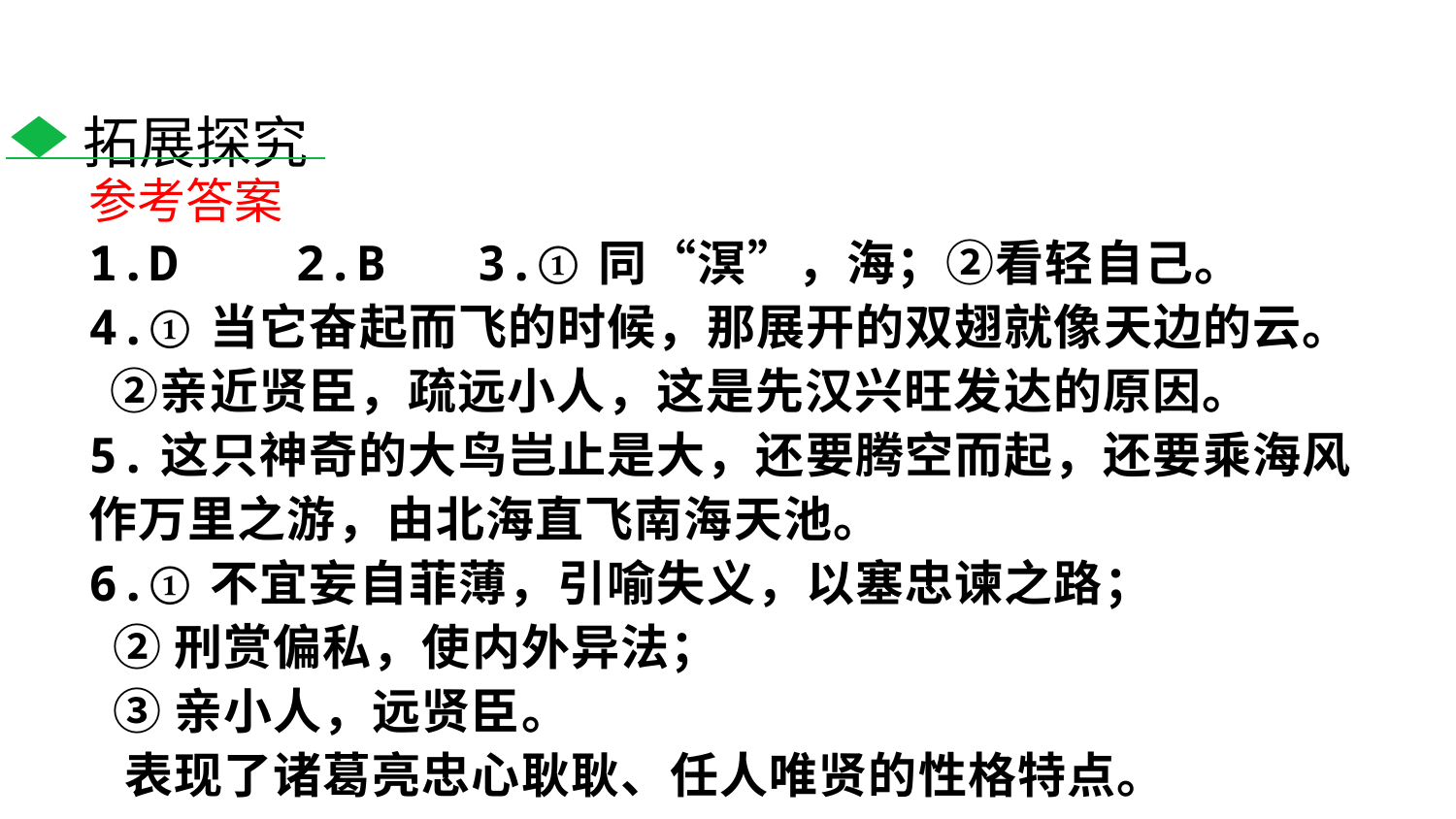

拓展探究

参考答案
1.D    2.B   3.①同“溟”，海；②看轻自己。
4.①当它奋起而飞的时候，那展开的双翅就像天边的云。
  ②亲近贤臣，疏远小人，这是先汉兴旺发达的原因。
5.这只神奇的大鸟岂止是大，还要腾空而起，还要乘海风作万里之游，由北海直飞南海天池。
6.①不宜妄自菲薄，引喻失义，以塞忠谏之路；
  ②刑赏偏私，使内外异法；
  ③亲小人，远贤臣。
  表现了诸葛亮忠心耿耿、任人唯贤的性格特点。